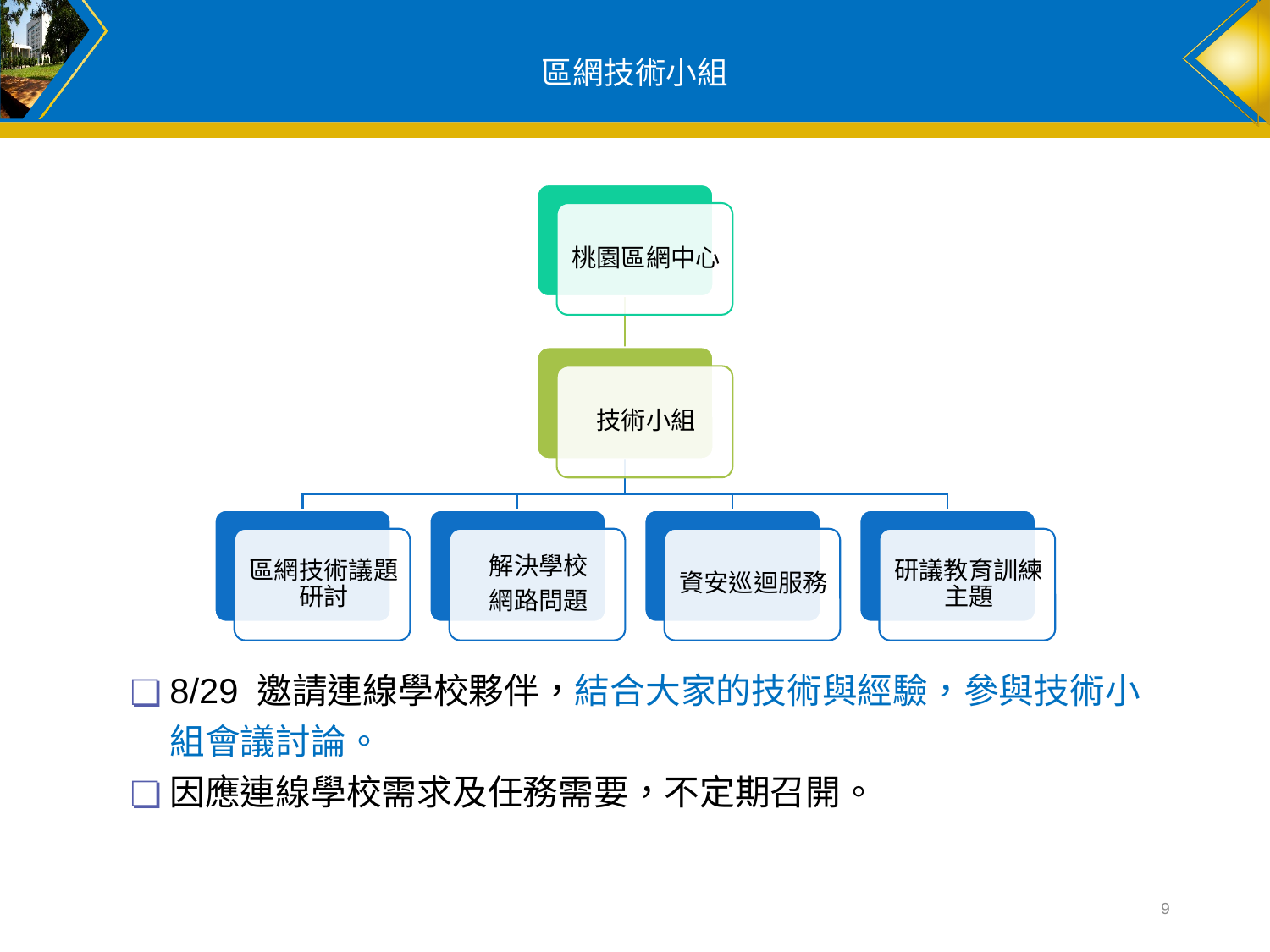

# 區網技術小組
桃園區網中心
技術小組
區網技術議題
研討
解決學校
網路問題
資安巡迴服務
研議教育訓練主題
8/29 邀請連線學校夥伴，結合大家的技術與經驗，參與技術小組會議討論。
因應連線學校需求及任務需要，不定期召開。
9